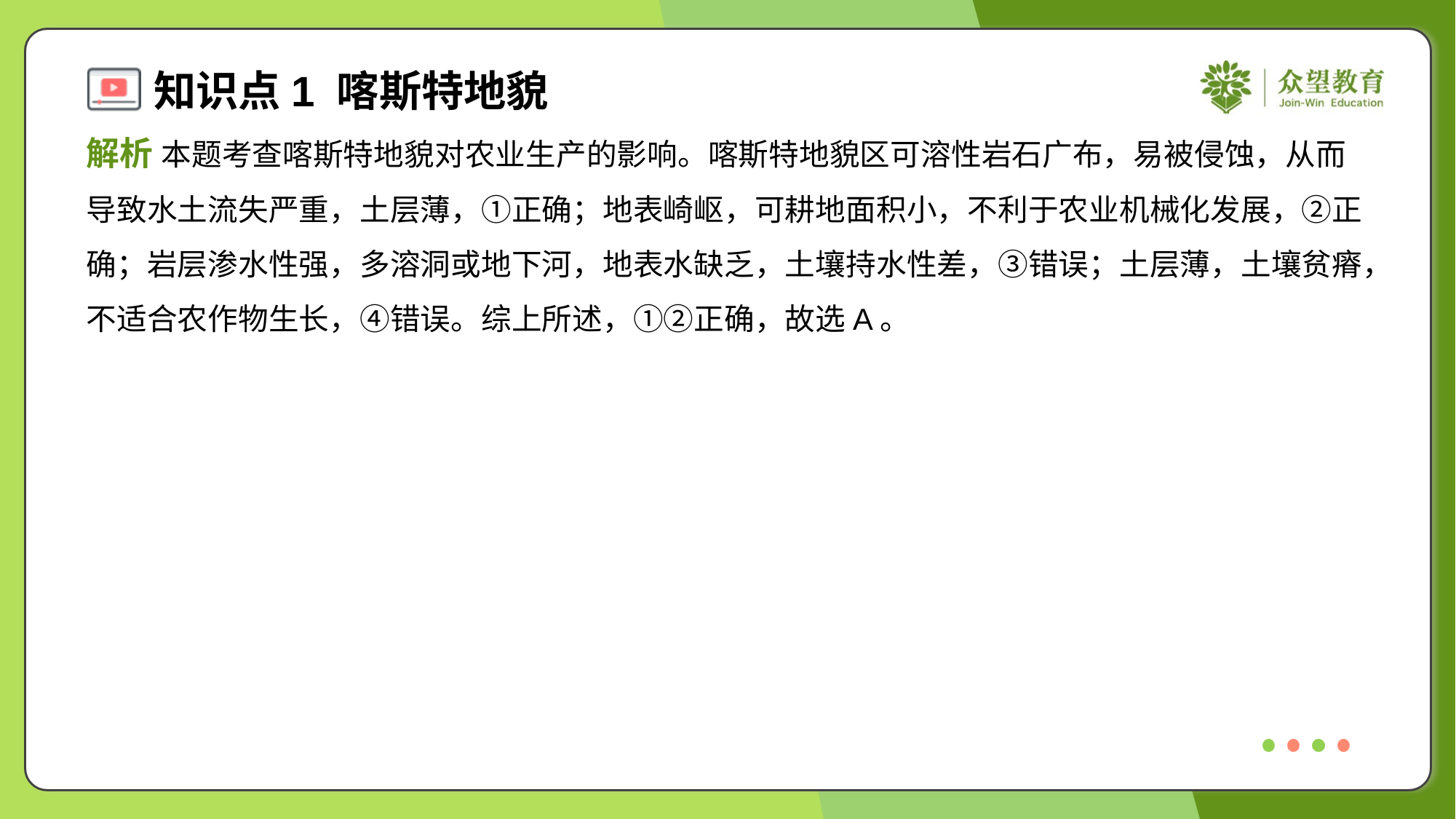

解析 本题考查喀斯特地貌对农业生产的影响。喀斯特地貌区可溶性岩石广布，易被侵蚀，从而
导致水土流失严重，土层薄，①正确；地表崎岖，可耕地面积小，不利于农业机械化发展，②正
确；岩层渗水性强，多溶洞或地下河，地表水缺乏，土壤持水性差，③错误；土层薄，土壤贫瘠，
不适合农作物生长，④错误。综上所述，①②正确，故选A。